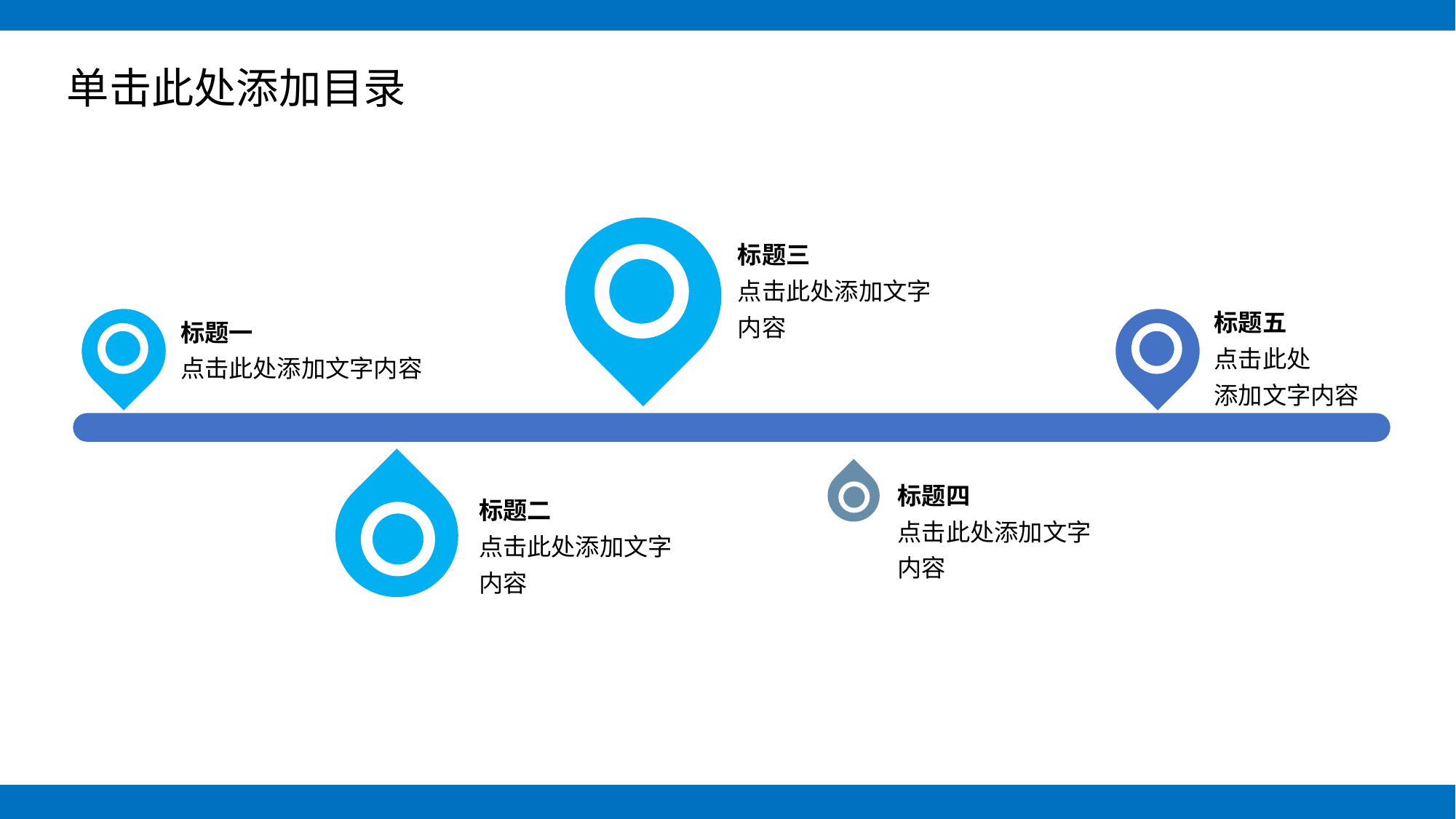

# 单击此处添加目录

标题三
点击此处添加文字内容
标题五
点击此处
添加文字内容
标题一
点击此处添加文字内容

标题四
点击此处添加文字内容

标题二
点击此处添加文字内容